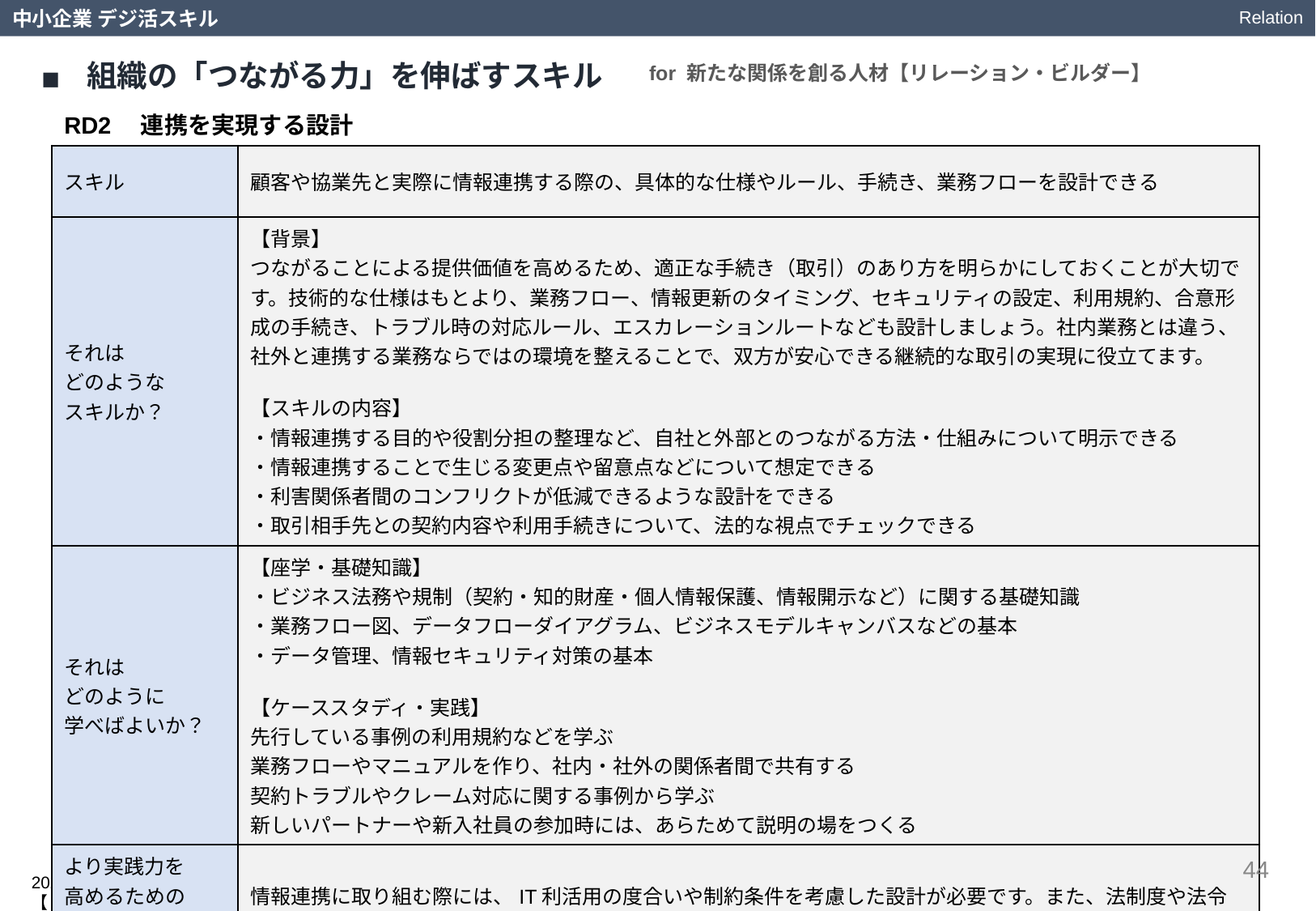

Relation
中小企業 デジ活スキル
組織の「つながる力」を伸ばすスキル
for 新たな関係を創る人材【リレーション・ビルダー】
RD2　連携を実現する設計
| スキル | 顧客や協業先と実際に情報連携する際の、具体的な仕様やルール、手続き、業務フローを設計できる |
| --- | --- |
| それは どのような スキルか？ | 【背景】 つながることによる提供価値を高めるため、適正な手続き（取引）のあり方を明らかにしておくことが大切です。技術的な仕様はもとより、業務フロー、情報更新のタイミング、セキュリティの設定、利用規約、合意形成の手続き、トラブル時の対応ルール、エスカレーションルートなども設計しましょう。社内業務とは違う、社外と連携する業務ならではの環境を整えることで、双方が安心できる継続的な取引の実現に役立てます。 【スキルの内容】 ・情報連携する目的や役割分担の整理など、自社と外部とのつながる方法・仕組みについて明示できる ・情報連携することで生じる変更点や留意点などについて想定できる ・利害関係者間のコンフリクトが低減できるような設計をできる ・取引相手先との契約内容や利用手続きについて、法的な視点でチェックできる |
| それは どのように 学べばよいか？ | 【座学・基礎知識】 ・ビジネス法務や規制（契約・知的財産・個人情報保護、情報開示など）に関する基礎知識 ・業務フロー図、データフローダイアグラム、ビジネスモデルキャンバスなどの基本 ・データ管理、情報セキュリティ対策の基本 【ケーススタディ・実践】 先行している事例の利用規約などを学ぶ 業務フローやマニュアルを作り、社内・社外の関係者間で共有する 契約トラブルやクレーム対応に関する事例から学ぶ 新しいパートナーや新入社員の参加時には、あらためて説明の場をつくる |
| より実践力を 高めるための 視点や考え方は？ | 情報連携に取り組む際には、IT利活用の度合いや制約条件を考慮した設計が必要です。また、法制度や法令などが変更される場合には、対応が遅れたり不備が生じたりしないようにしましょう。 |
44